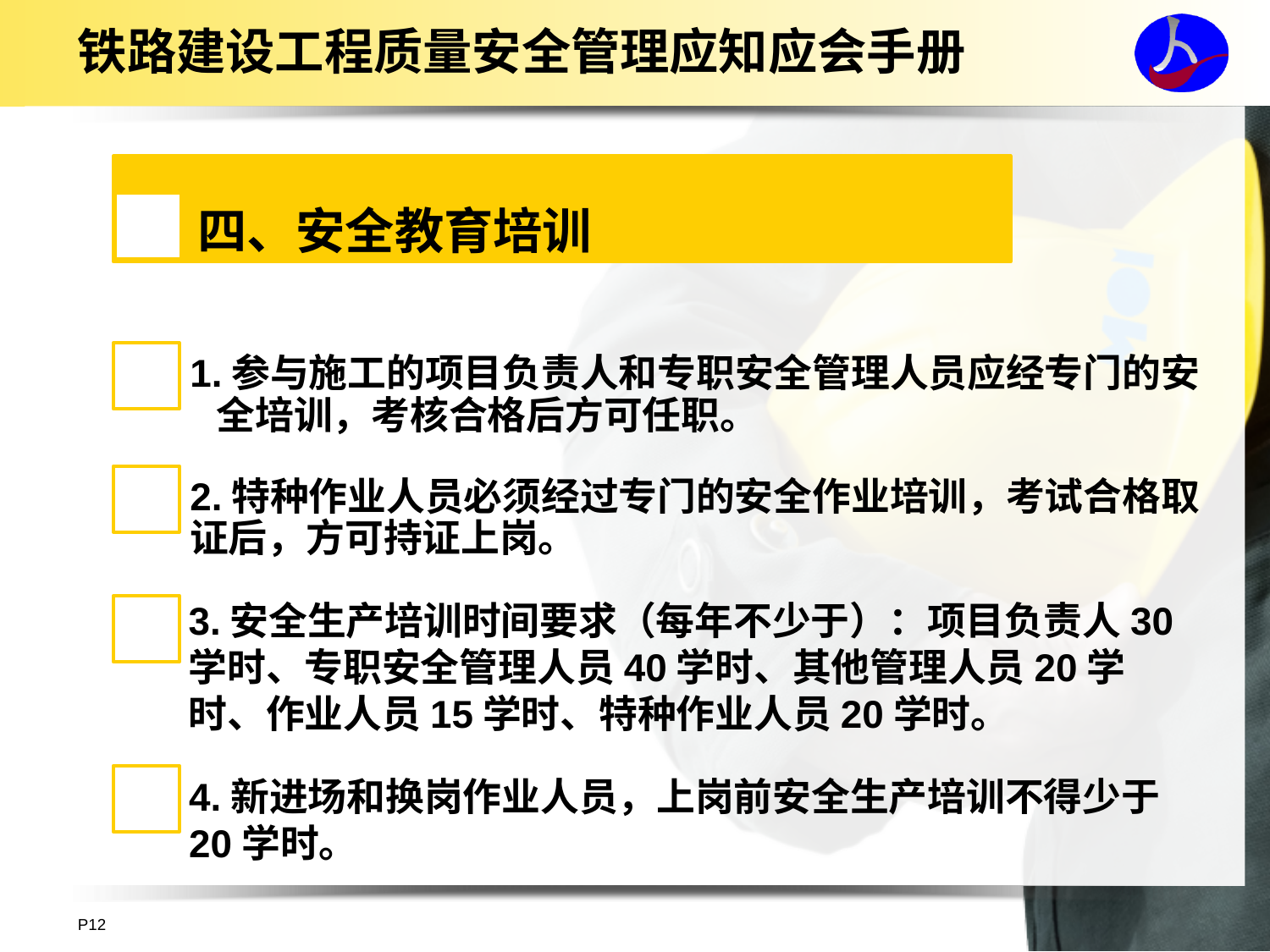

# 铁路建设工程质量安全管理应知应会手册

四、安全教育培训

1.参与施工的项目负责人和专职安全管理人员应经专门的安     全培训，考核合格后方可任职。

2.特种作业人员必须经过专门的安全作业培训，考试合格取证后，方可持证上岗。

3.安全生产培训时间要求（每年不少于）：项目负责人30学时、专职安全管理人员40学时、其他管理人员20学时、作业人员15学时、特种作业人员20学时。

4.新进场和换岗作业人员，上岗前安全生产培训不得少于20学时。
P12